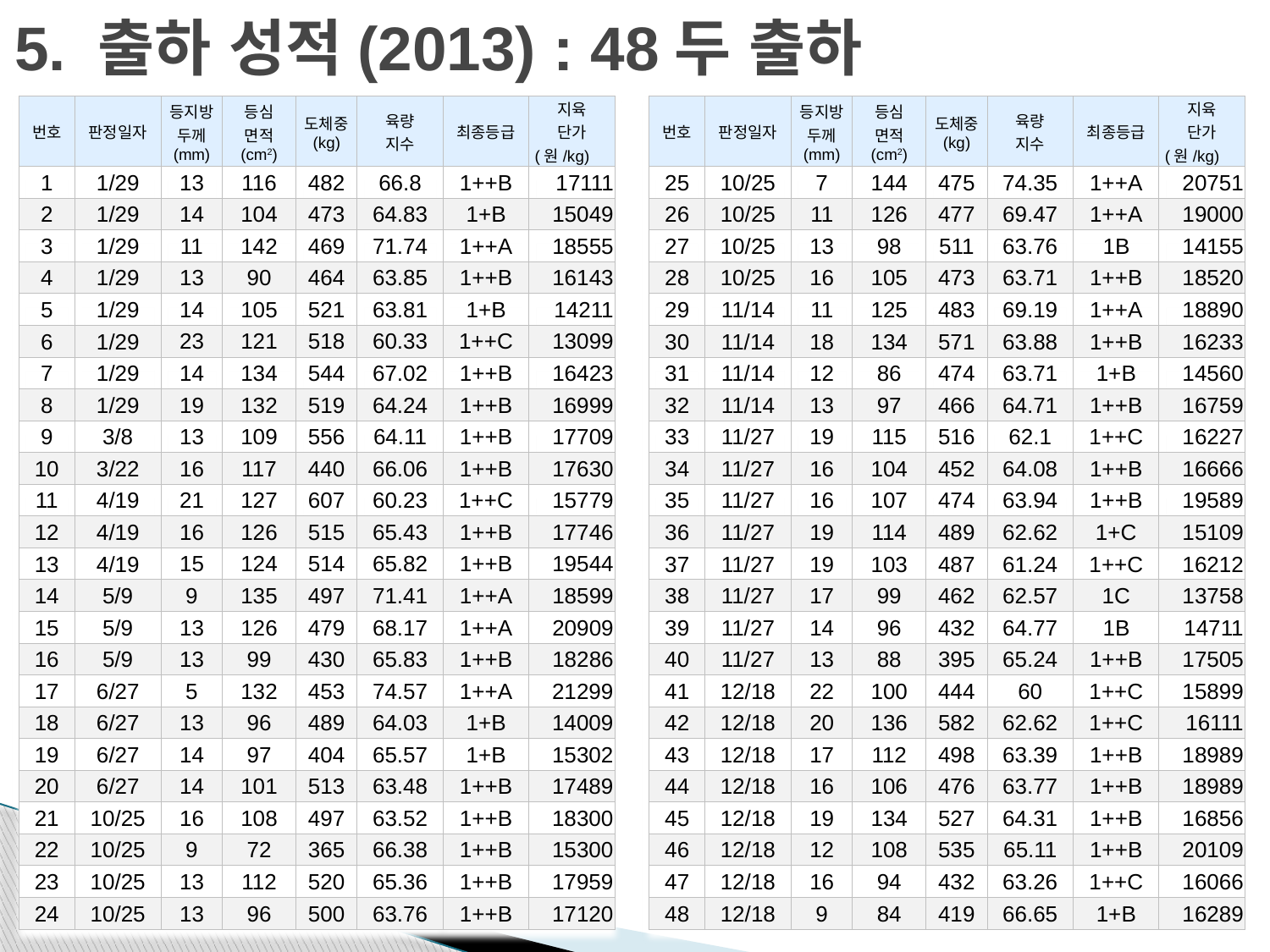

# 5. 출하 성적(2013) : 48두 출하
| 번호 | 판정일자 | 등지방 두께 (mm) | 등심 면적 (cm2) | 도체중 (kg) | 육량 지수 | 최종등급 | 지육 단가 (원/kg) |
| --- | --- | --- | --- | --- | --- | --- | --- |
| 1 | 1/29 | 13 | 116 | 482 | 66.8 | 1++B | 17111 |
| 2 | 1/29 | 14 | 104 | 473 | 64.83 | 1+B | 15049 |
| 3 | 1/29 | 11 | 142 | 469 | 71.74 | 1++A | 18555 |
| 4 | 1/29 | 13 | 90 | 464 | 63.85 | 1++B | 16143 |
| 5 | 1/29 | 14 | 105 | 521 | 63.81 | 1+B | 14211 |
| 6 | 1/29 | 23 | 121 | 518 | 60.33 | 1++C | 13099 |
| 7 | 1/29 | 14 | 134 | 544 | 67.02 | 1++B | 16423 |
| 8 | 1/29 | 19 | 132 | 519 | 64.24 | 1++B | 16999 |
| 9 | 3/8 | 13 | 109 | 556 | 64.11 | 1++B | 17709 |
| 10 | 3/22 | 16 | 117 | 440 | 66.06 | 1++B | 17630 |
| 11 | 4/19 | 21 | 127 | 607 | 60.23 | 1++C | 15779 |
| 12 | 4/19 | 16 | 126 | 515 | 65.43 | 1++B | 17746 |
| 13 | 4/19 | 15 | 124 | 514 | 65.82 | 1++B | 19544 |
| 14 | 5/9 | 9 | 135 | 497 | 71.41 | 1++A | 18599 |
| 15 | 5/9 | 13 | 126 | 479 | 68.17 | 1++A | 20909 |
| 16 | 5/9 | 13 | 99 | 430 | 65.83 | 1++B | 18286 |
| 17 | 6/27 | 5 | 132 | 453 | 74.57 | 1++A | 21299 |
| 18 | 6/27 | 13 | 96 | 489 | 64.03 | 1+B | 14009 |
| 19 | 6/27 | 14 | 97 | 404 | 65.57 | 1+B | 15302 |
| 20 | 6/27 | 14 | 101 | 513 | 63.48 | 1++B | 17489 |
| 21 | 10/25 | 16 | 108 | 497 | 63.52 | 1++B | 18300 |
| 22 | 10/25 | 9 | 72 | 365 | 66.38 | 1++B | 15300 |
| 23 | 10/25 | 13 | 112 | 520 | 65.36 | 1++B | 17959 |
| 24 | 10/25 | 13 | 96 | 500 | 63.76 | 1++B | 17120 |
| 번호 | 판정일자 | 등지방 두께 (mm) | 등심 면적 (cm2) | 도체중 (kg) | 육량 지수 | 최종등급 | 지육 단가 (원/kg) |
| --- | --- | --- | --- | --- | --- | --- | --- |
| 25 | 10/25 | 7 | 144 | 475 | 74.35 | 1++A | 20751 |
| 26 | 10/25 | 11 | 126 | 477 | 69.47 | 1++A | 19000 |
| 27 | 10/25 | 13 | 98 | 511 | 63.76 | 1B | 14155 |
| 28 | 10/25 | 16 | 105 | 473 | 63.71 | 1++B | 18520 |
| 29 | 11/14 | 11 | 125 | 483 | 69.19 | 1++A | 18890 |
| 30 | 11/14 | 18 | 134 | 571 | 63.88 | 1++B | 16233 |
| 31 | 11/14 | 12 | 86 | 474 | 63.71 | 1+B | 14560 |
| 32 | 11/14 | 13 | 97 | 466 | 64.71 | 1++B | 16759 |
| 33 | 11/27 | 19 | 115 | 516 | 62.1 | 1++C | 16227 |
| 34 | 11/27 | 16 | 104 | 452 | 64.08 | 1++B | 16666 |
| 35 | 11/27 | 16 | 107 | 474 | 63.94 | 1++B | 19589 |
| 36 | 11/27 | 19 | 114 | 489 | 62.62 | 1+C | 15109 |
| 37 | 11/27 | 19 | 103 | 487 | 61.24 | 1++C | 16212 |
| 38 | 11/27 | 17 | 99 | 462 | 62.57 | 1C | 13758 |
| 39 | 11/27 | 14 | 96 | 432 | 64.77 | 1B | 14711 |
| 40 | 11/27 | 13 | 88 | 395 | 65.24 | 1++B | 17505 |
| 41 | 12/18 | 22 | 100 | 444 | 60 | 1++C | 15899 |
| 42 | 12/18 | 20 | 136 | 582 | 62.62 | 1++C | 16111 |
| 43 | 12/18 | 17 | 112 | 498 | 63.39 | 1++B | 18989 |
| 44 | 12/18 | 16 | 106 | 476 | 63.77 | 1++B | 18989 |
| 45 | 12/18 | 19 | 134 | 527 | 64.31 | 1++B | 16856 |
| 46 | 12/18 | 12 | 108 | 535 | 65.11 | 1++B | 20109 |
| 47 | 12/18 | 16 | 94 | 432 | 63.26 | 1++C | 16066 |
| 48 | 12/18 | 9 | 84 | 419 | 66.65 | 1+B | 16289 |

15